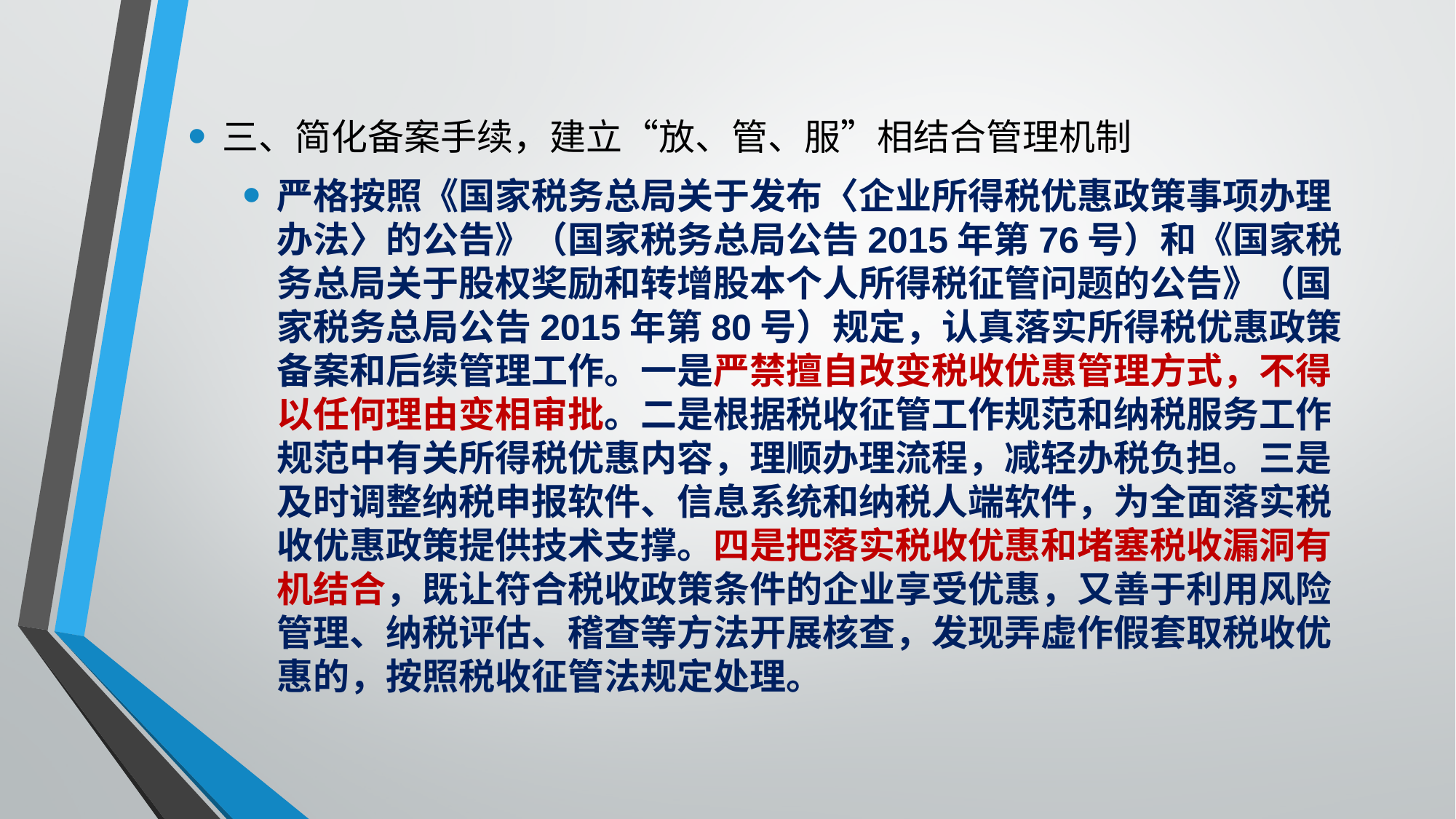

三、简化备案手续，建立“放、管、服”相结合管理机制
严格按照《国家税务总局关于发布〈企业所得税优惠政策事项办理办法〉的公告》（国家税务总局公告2015年第76号）和《国家税务总局关于股权奖励和转增股本个人所得税征管问题的公告》（国家税务总局公告2015年第80号）规定，认真落实所得税优惠政策备案和后续管理工作。一是严禁擅自改变税收优惠管理方式，不得以任何理由变相审批。二是根据税收征管工作规范和纳税服务工作规范中有关所得税优惠内容，理顺办理流程，减轻办税负担。三是及时调整纳税申报软件、信息系统和纳税人端软件，为全面落实税收优惠政策提供技术支撑。四是把落实税收优惠和堵塞税收漏洞有机结合，既让符合税收政策条件的企业享受优惠，又善于利用风险管理、纳税评估、稽查等方法开展核查，发现弄虚作假套取税收优惠的，按照税收征管法规定处理。